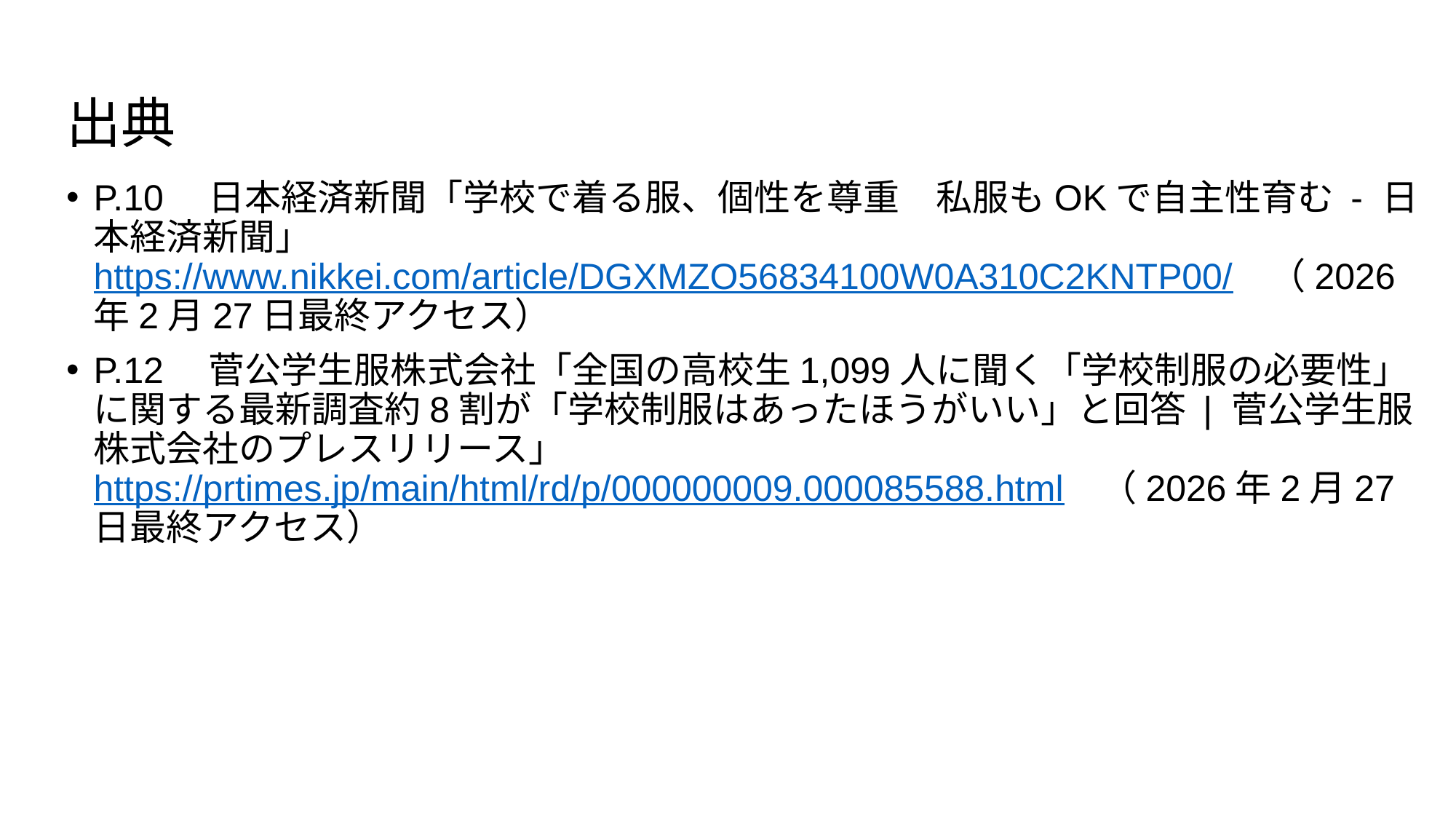

# 出典
P.10　日本経済新聞「学校で着る服、個性を尊重　私服もOKで自主性育む - 日本経済新聞」https://www.nikkei.com/article/DGXMZO56834100W0A310C2KNTP00/　（2026年2月27日最終アクセス）
P.12　菅公学生服株式会社「全国の高校生1,099人に聞く「学校制服の必要性」に関する最新調査約8割が「学校制服はあったほうがいい」と回答 | 菅公学生服株式会社のプレスリリース」https://prtimes.jp/main/html/rd/p/000000009.000085588.html　（2026年2月27日最終アクセス）